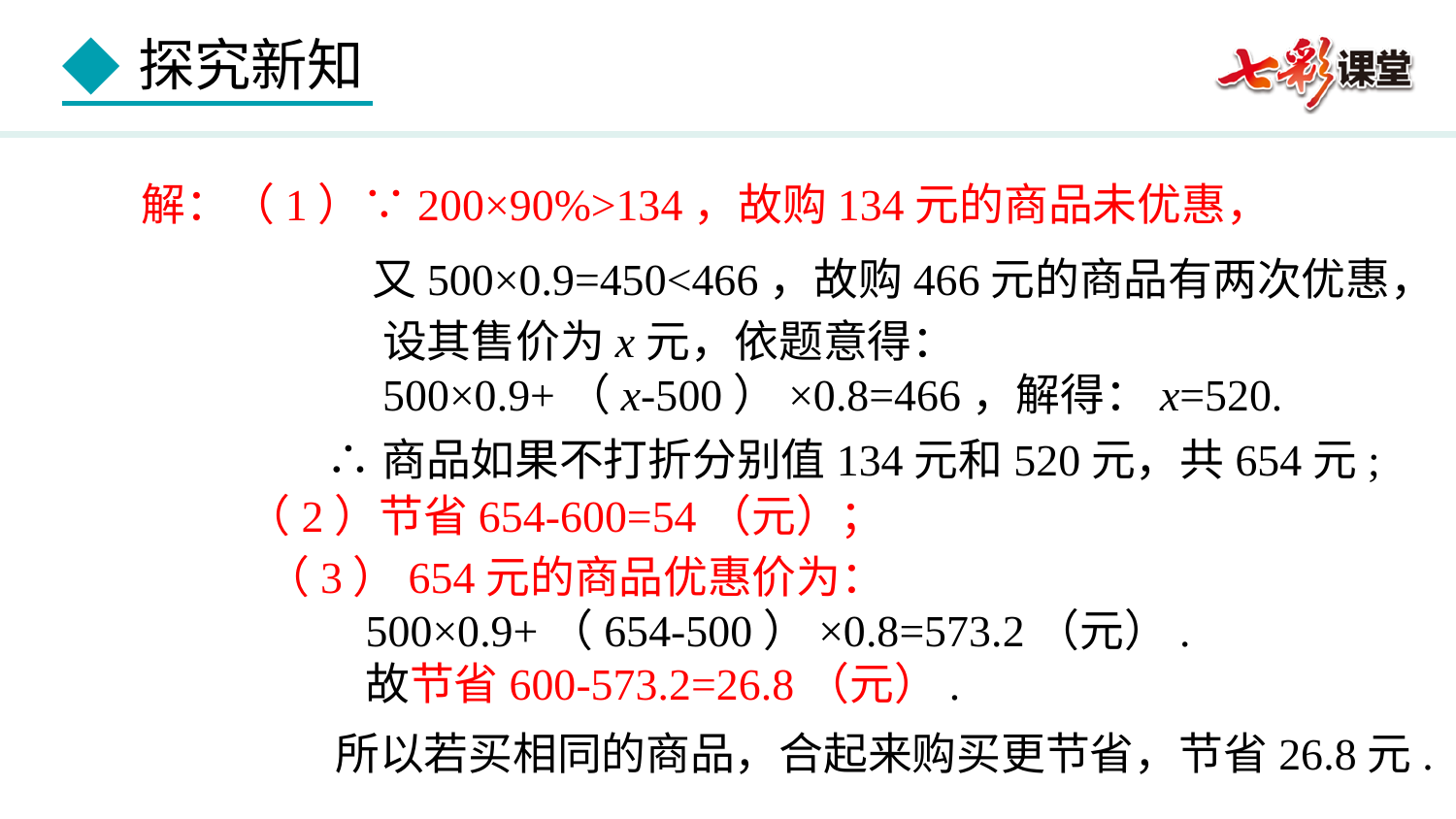

解：（1）∵200×90%>134，故购134元的商品未优惠，
又500×0.9=450<466，故购466元的商品有两次优惠，
设其售价为x元，依题意得：
500×0.9+（x-500）×0.8=466，解得：x=520.
∴商品如果不打折分别值134元和520元，共654元;
（2）节省654-600=54（元）；
（3）654元的商品优惠价为：
         500×0.9+（654-500）×0.8=573.2（元）.
         故节省600-573.2=26.8（元）.
所以若买相同的商品，合起来购买更节省，节省26.8元.